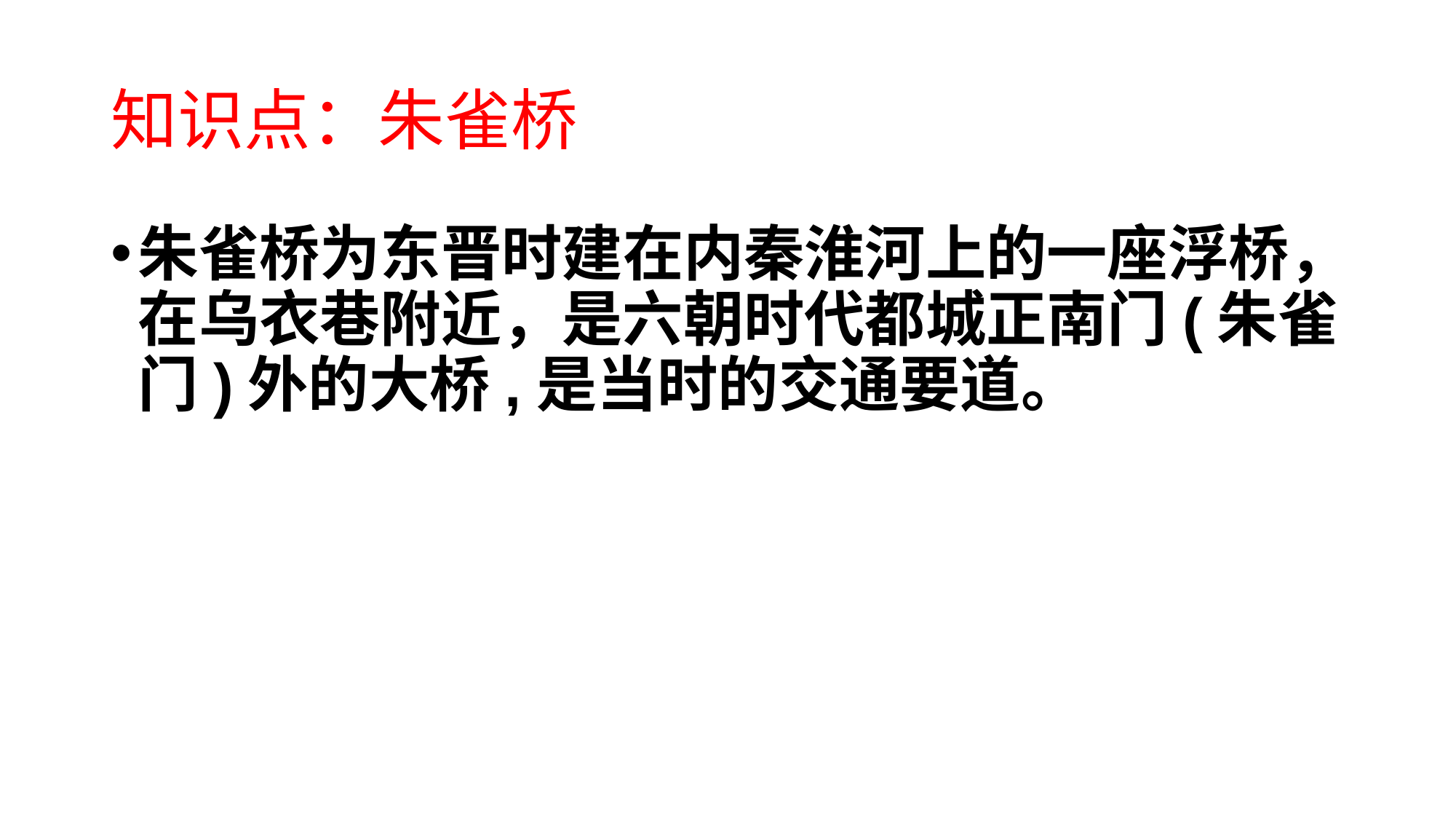

# 知识点：朱雀桥
朱雀桥为东晋时建在内秦淮河上的一座浮桥，在乌衣巷附近，是六朝时代都城正南门(朱雀门)外的大桥,是当时的交通要道。